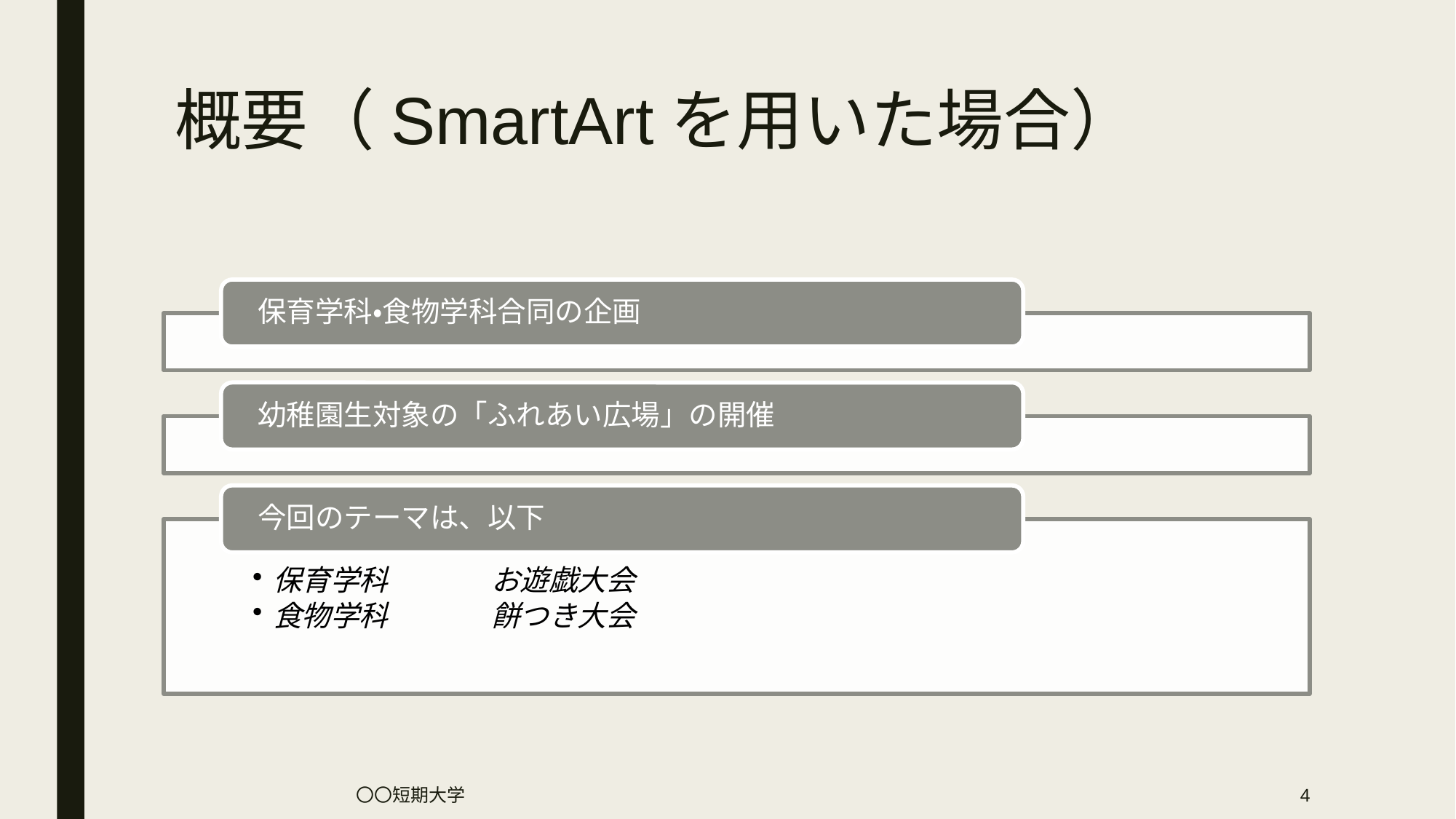

# 概要（SmartArtを用いた場合）
保育学科・食物学科合同の企画
幼稚園生対象の「ふれあい広場」の開催
保育学科	お遊戯大会
食物学科	餅つき大会
今回のテーマは、以下
〇〇短期大学
4